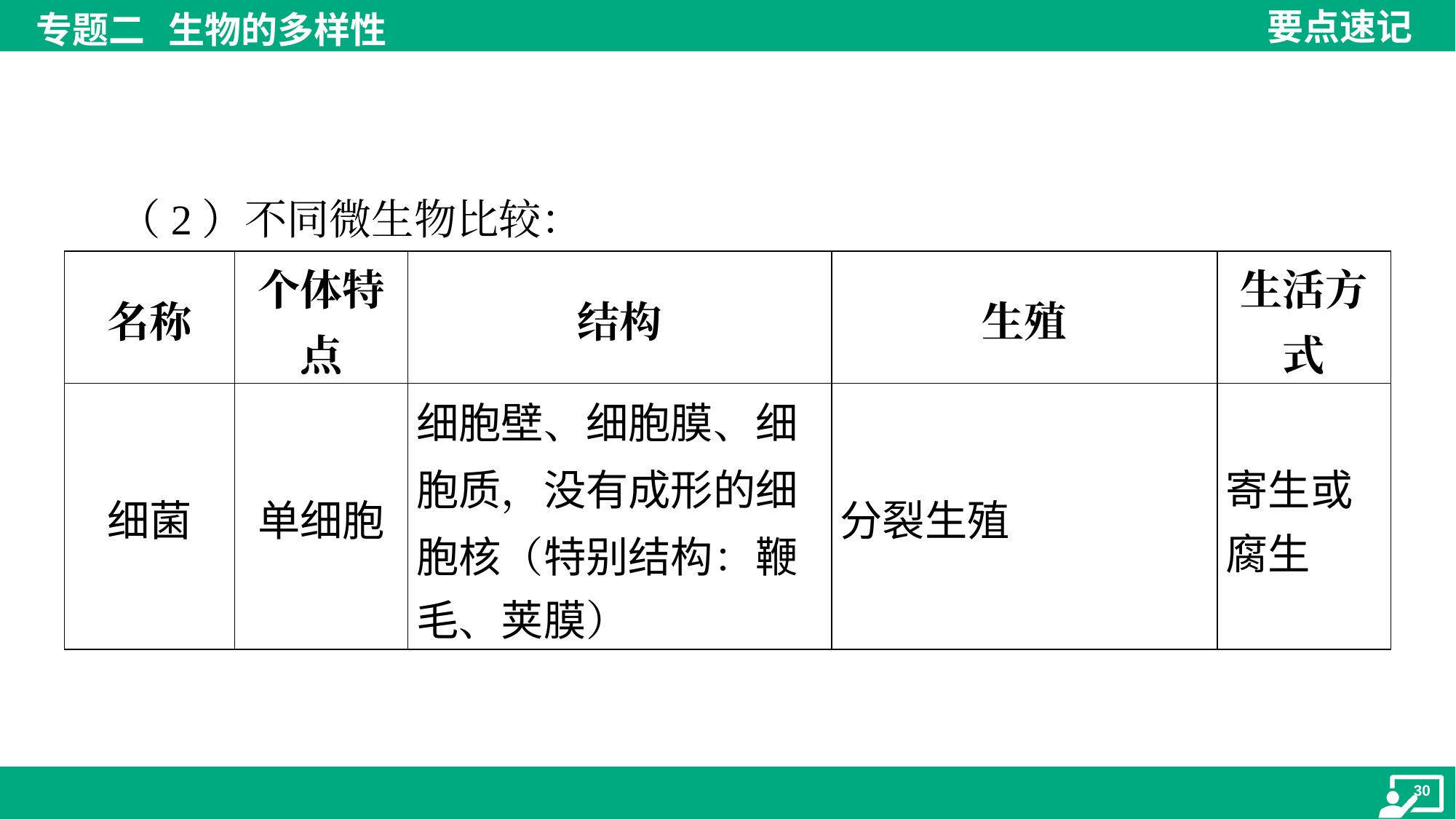

（2）不同微生物比较：
| 名称 | 个体特 点 | 结构 | 生殖 | 生活方 式 |
| --- | --- | --- | --- | --- |
| 细菌 | 单细胞 | 细胞壁、细胞膜、细 胞质，没有成形的细 胞核（特别结构：鞭 毛、荚膜） | 分裂生殖 | 寄生或 腐生 |